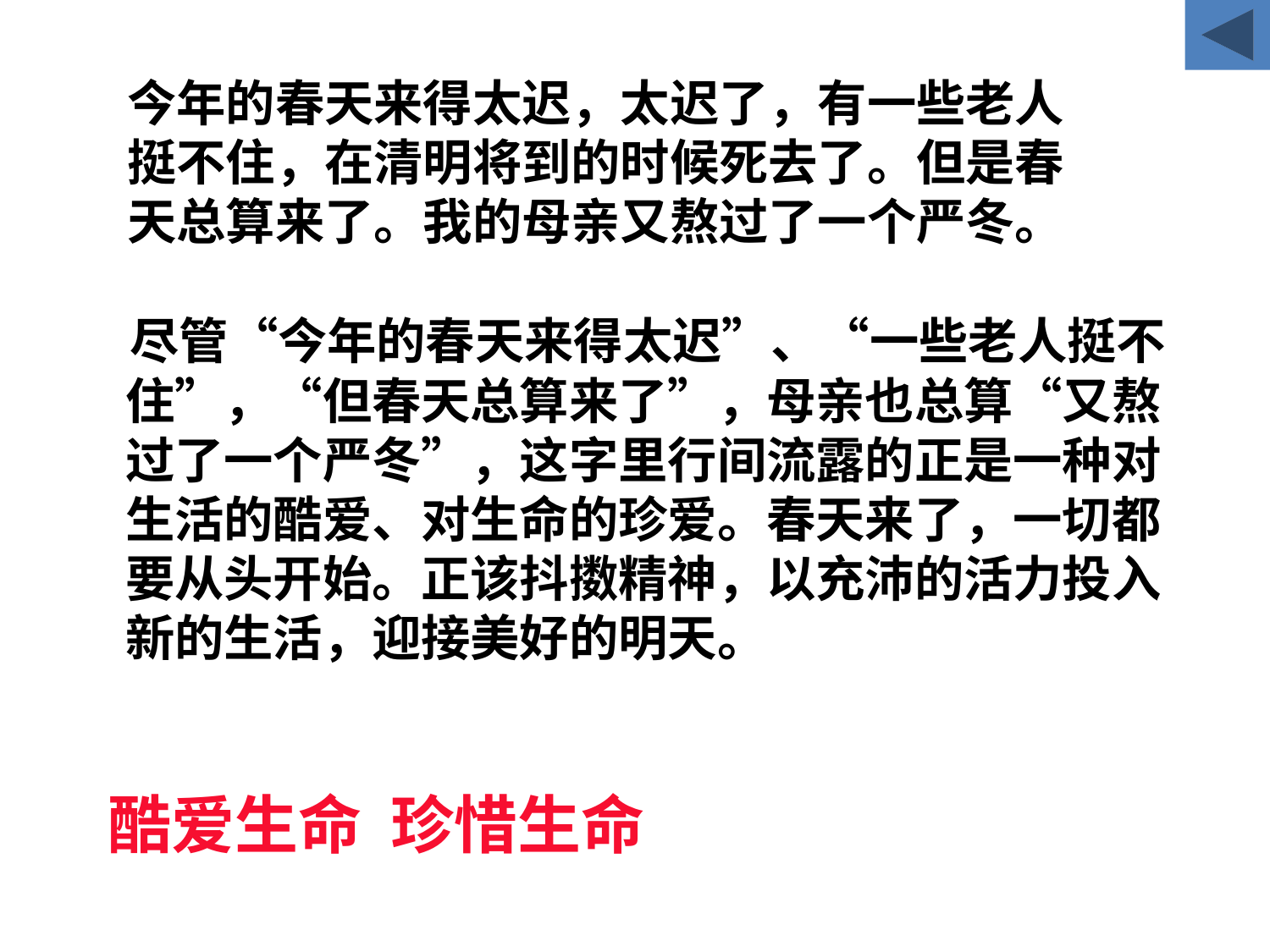

今年的春天来得太迟，太迟了，有一些老人挺不住，在清明将到的时候死去了。但是春天总算来了。我的母亲又熬过了一个严冬。
   尽管“今年的春天来得太迟”、“一些老人挺不住”，“但春天总算来了”，母亲也总算“又熬过了一个严冬”，这字里行间流露的正是一种对生活的酷爱、对生命的珍爱。春天来了，一切都要从头开始。正该抖擞精神，以充沛的活力投入新的生活，迎接美好的明天。

# 酷爱生命  珍惜生命